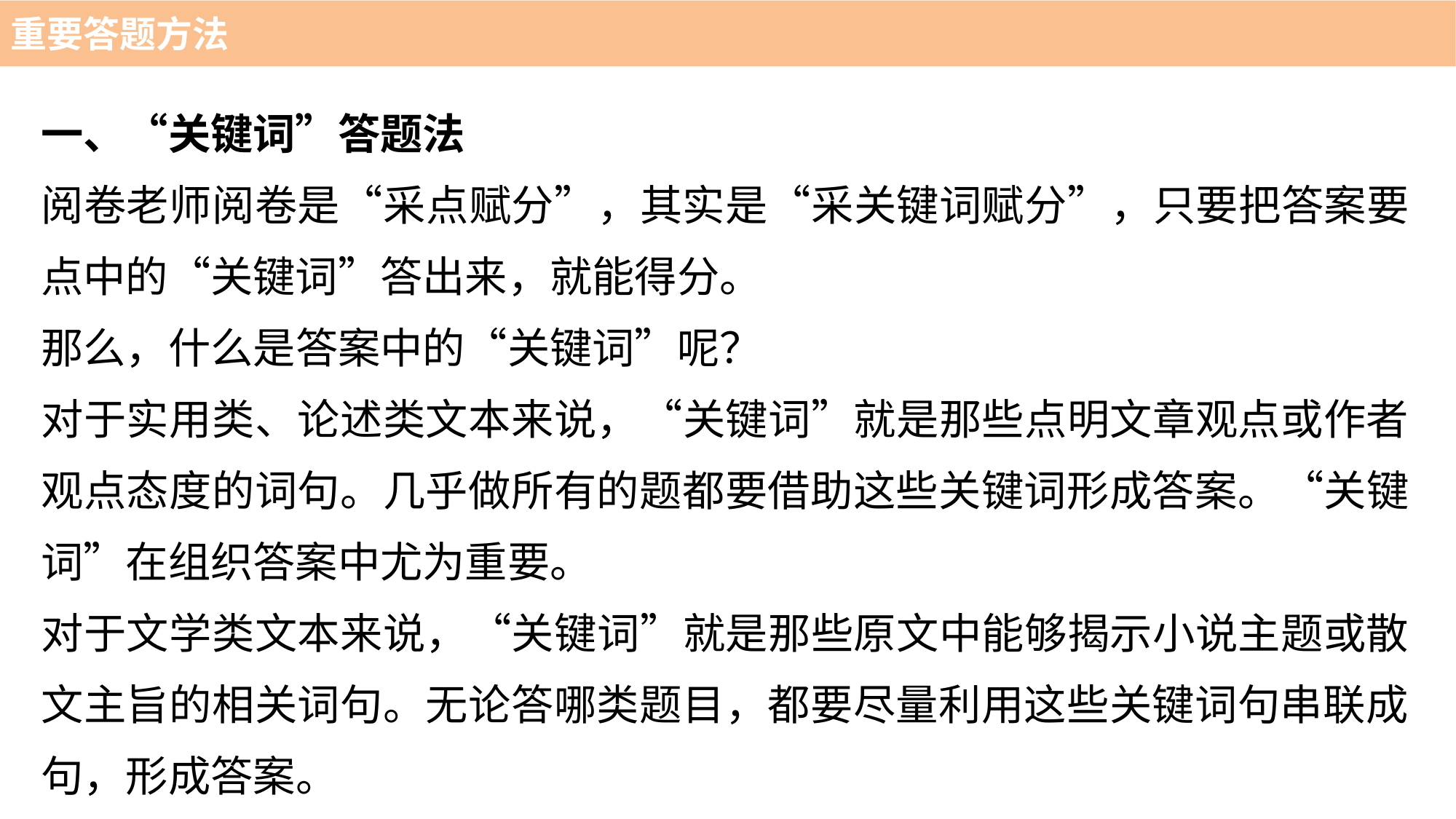

重要答题方法
一、“关键词”答题法
阅卷老师阅卷是“采点赋分”，其实是“采关键词赋分”，只要把答案要点中的“关键词”答出来，就能得分。
那么，什么是答案中的“关键词”呢？
对于实用类、论述类文本来说，“关键词”就是那些点明文章观点或作者观点态度的词句。几乎做所有的题都要借助这些关键词形成答案。“关键词”在组织答案中尤为重要。
对于文学类文本来说，“关键词”就是那些原文中能够揭示小说主题或散文主旨的相关词句。无论答哪类题目，都要尽量利用这些关键词句串联成句，形成答案。